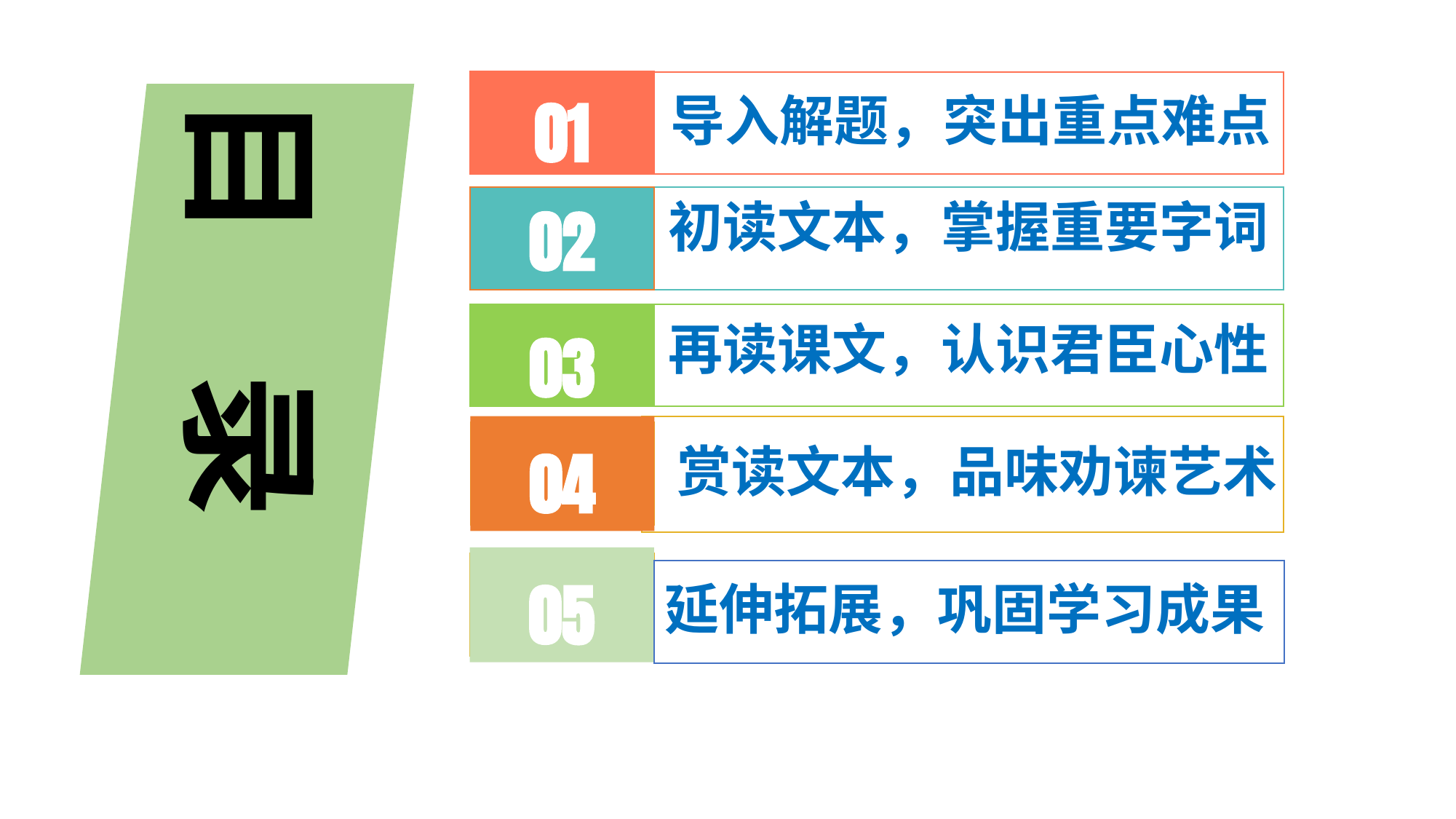

01

导入解题，突出重点难点
目    录

02

初读文本，掌握重要字词

03

再读课文，认识君臣心性

04

赏读文本，品味劝谏艺术
05

延伸拓展，巩固学习成果